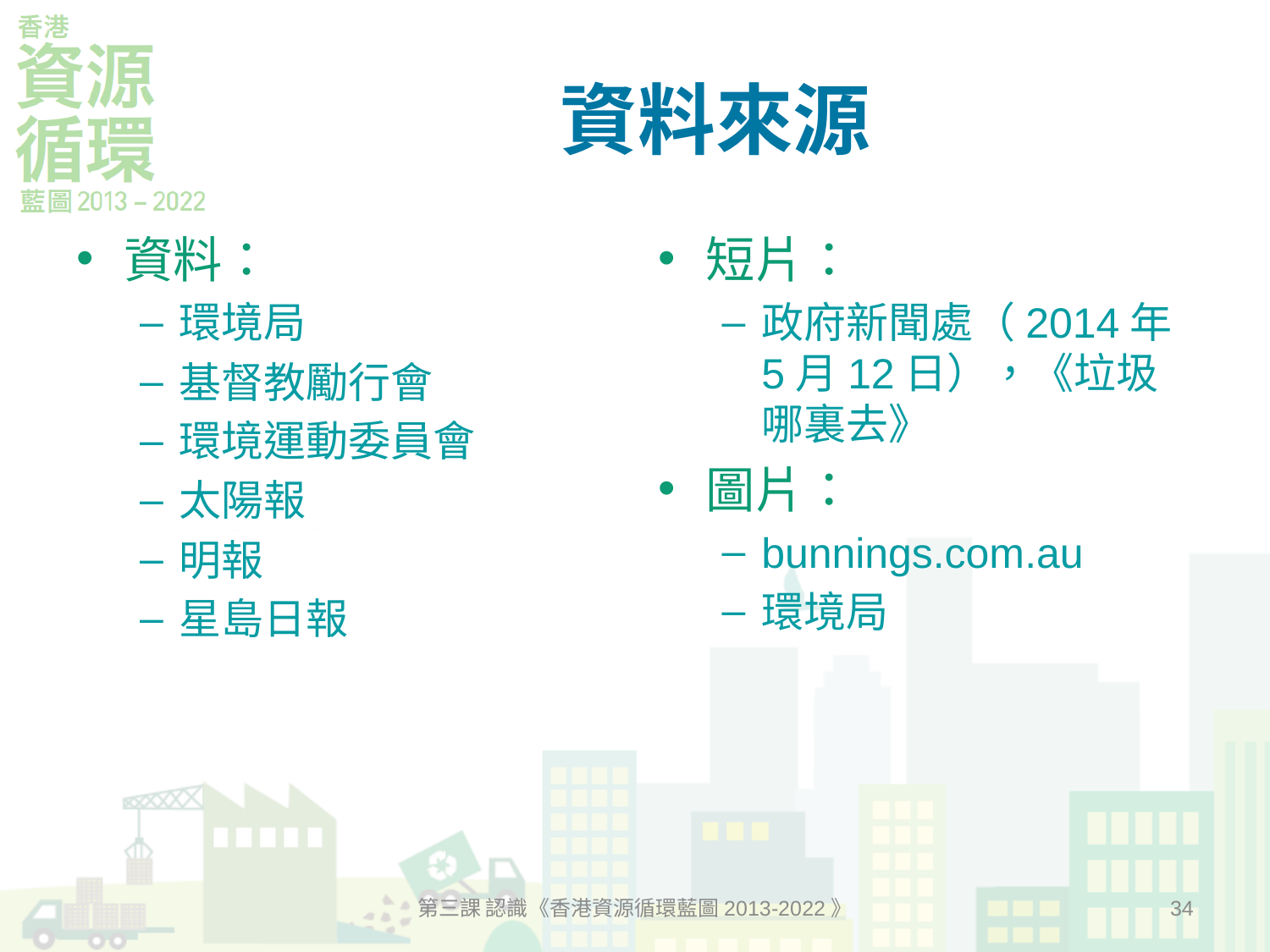

# 資料來源
資料：
環境局
基督教勵行會
環境運動委員會
太陽報
明報
星島日報

短片：
政府新聞處（2014年5月12日），《垃圾哪裏去》
圖片：
bunnings.com.au
環境局
第三課 認識《香港資源循環藍圖2013-2022》
34